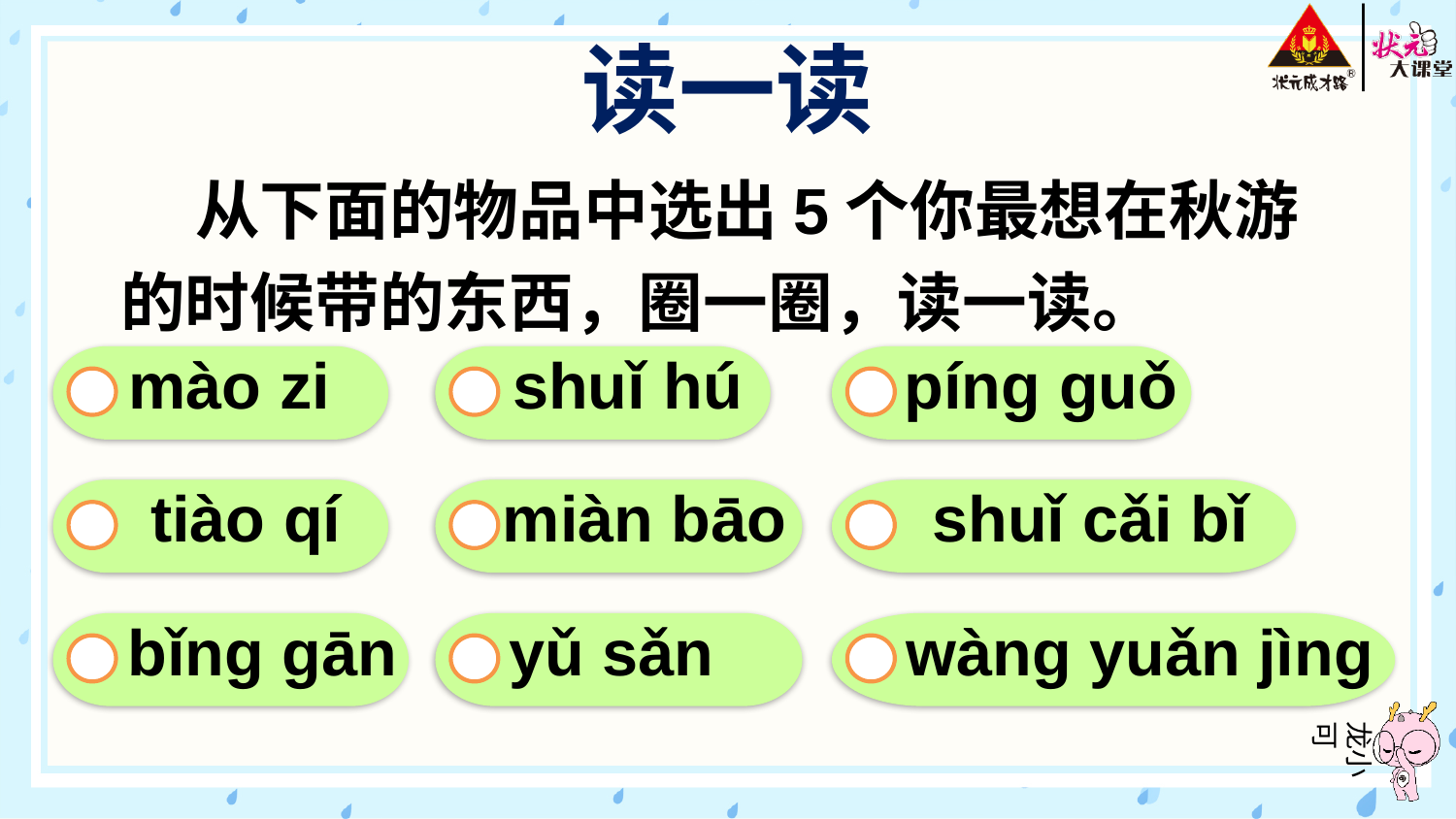

读一读
    从下面的物品中选出5个你最想在秋游的时候带的东西，圈一圈，读一读。
mào zi

shuǐ hú

pínɡ ɡuǒ

tiào qí

miàn bāo

shuǐ cǎi bǐ

bǐnɡ ɡān

yǔ sǎn

wànɡ yuǎn jìnɡ